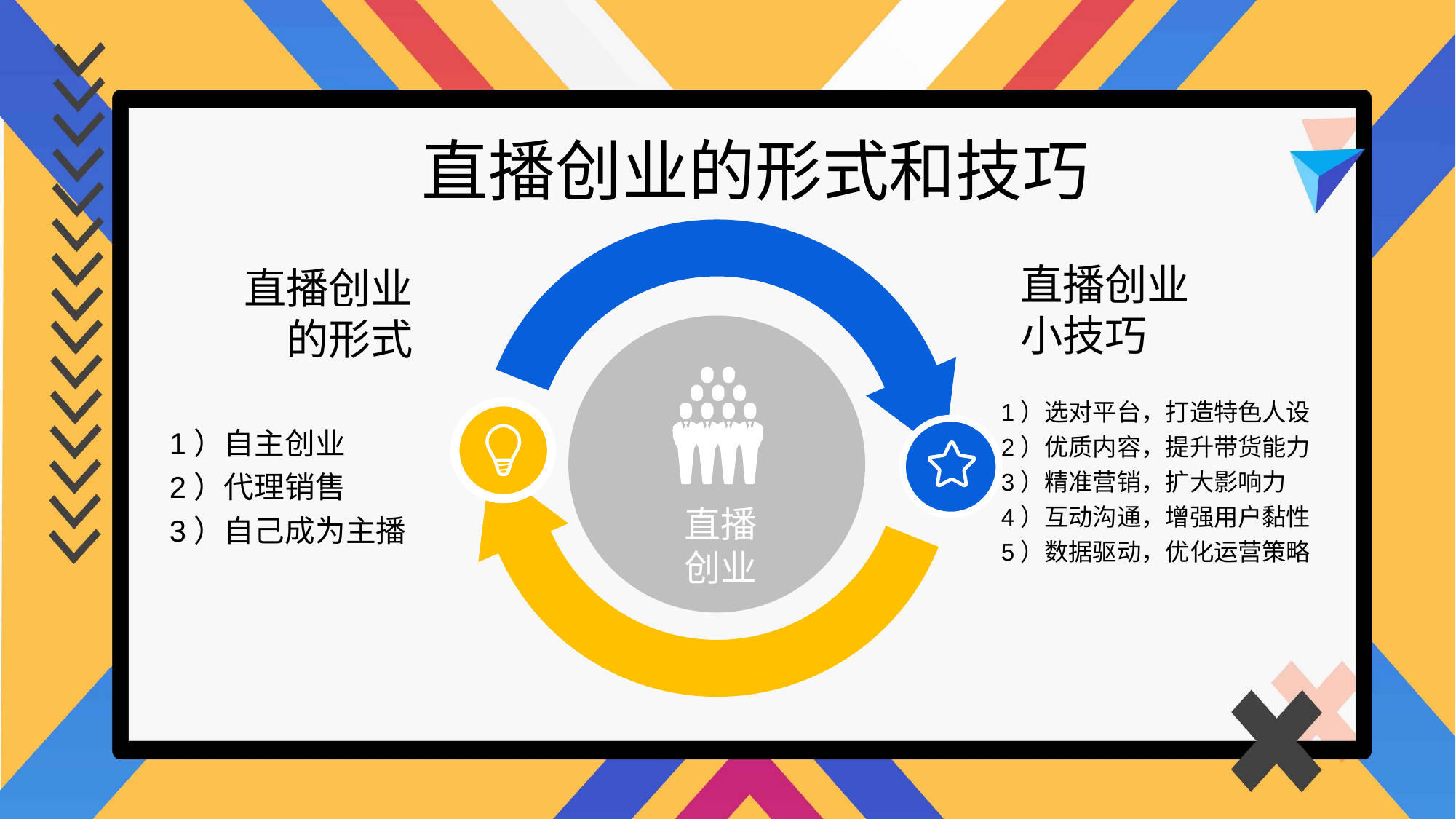

直播创业的形式和技巧

直播创业
小技巧
直播创业
的形式

1）选对平台，打造特色人设
2）优质内容，提升带货能力
3）精准营销，扩大影响力
4）互动沟通，增强用户黏性
5）数据驱动，优化运营策略

1）自主创业
2）代理销售
3）自己成为主播

直播
创业